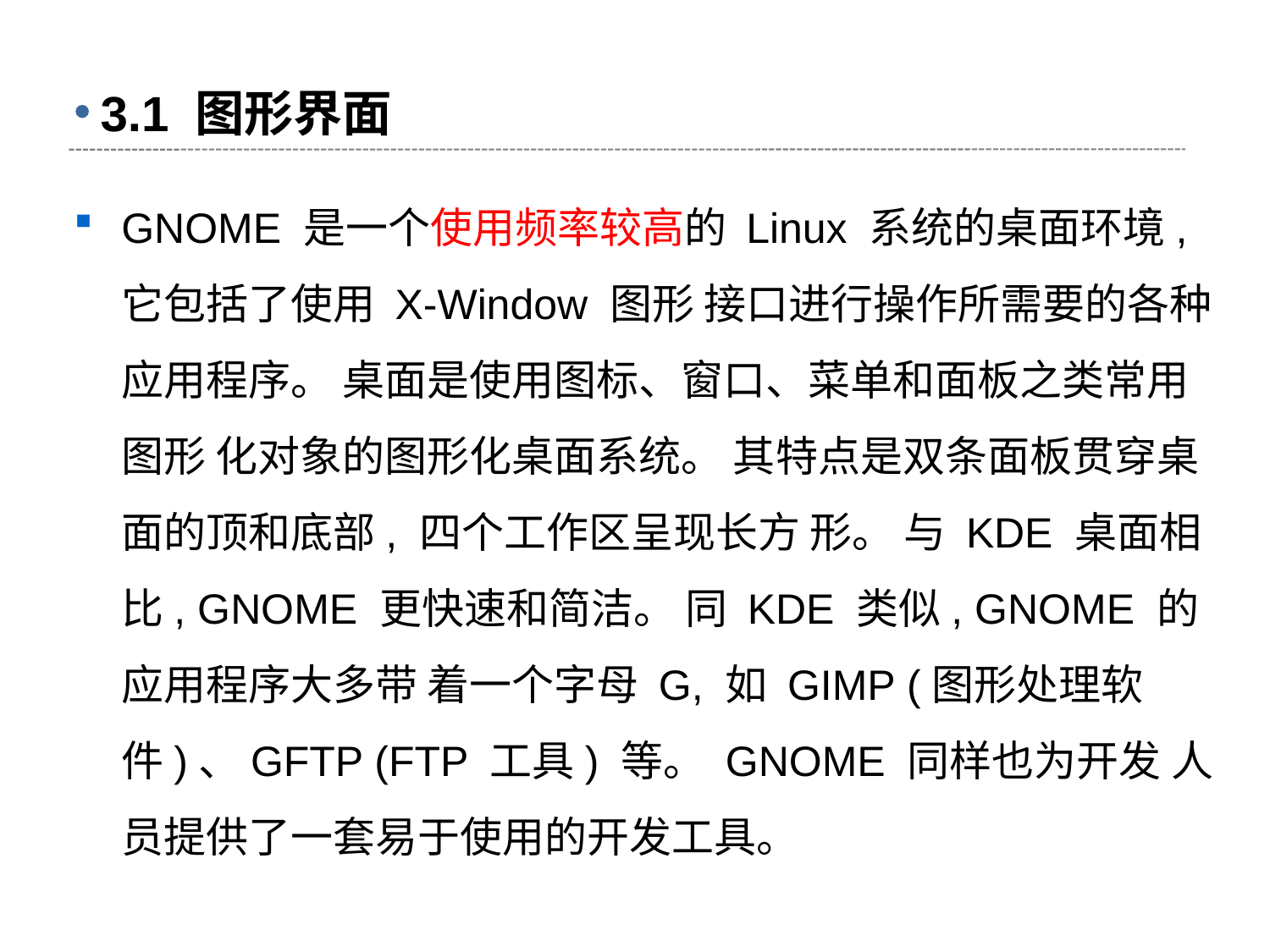

# 3.1 图形界面
GNOME 是一个使用频率较高的 Linux 系统的桌面环境, 它包括了使用 X-Window 图形 接口进行操作所需要的各种应用程序。 桌面是使用图标、窗口、菜单和面板之类常用图形 化对象的图形化桌面系统。 其特点是双条面板贯穿桌面的顶和底部, 四个工作区呈现长方 形。 与 KDE 桌面相比, GNOME 更快速和简洁。 同 KDE 类似, GNOME 的应用程序大多带 着一个字母 G, 如 GIMP (图形处理软件)、GFTP (FTP 工具) 等。 GNOME 同样也为开发 人员提供了一套易于使用的开发工具。